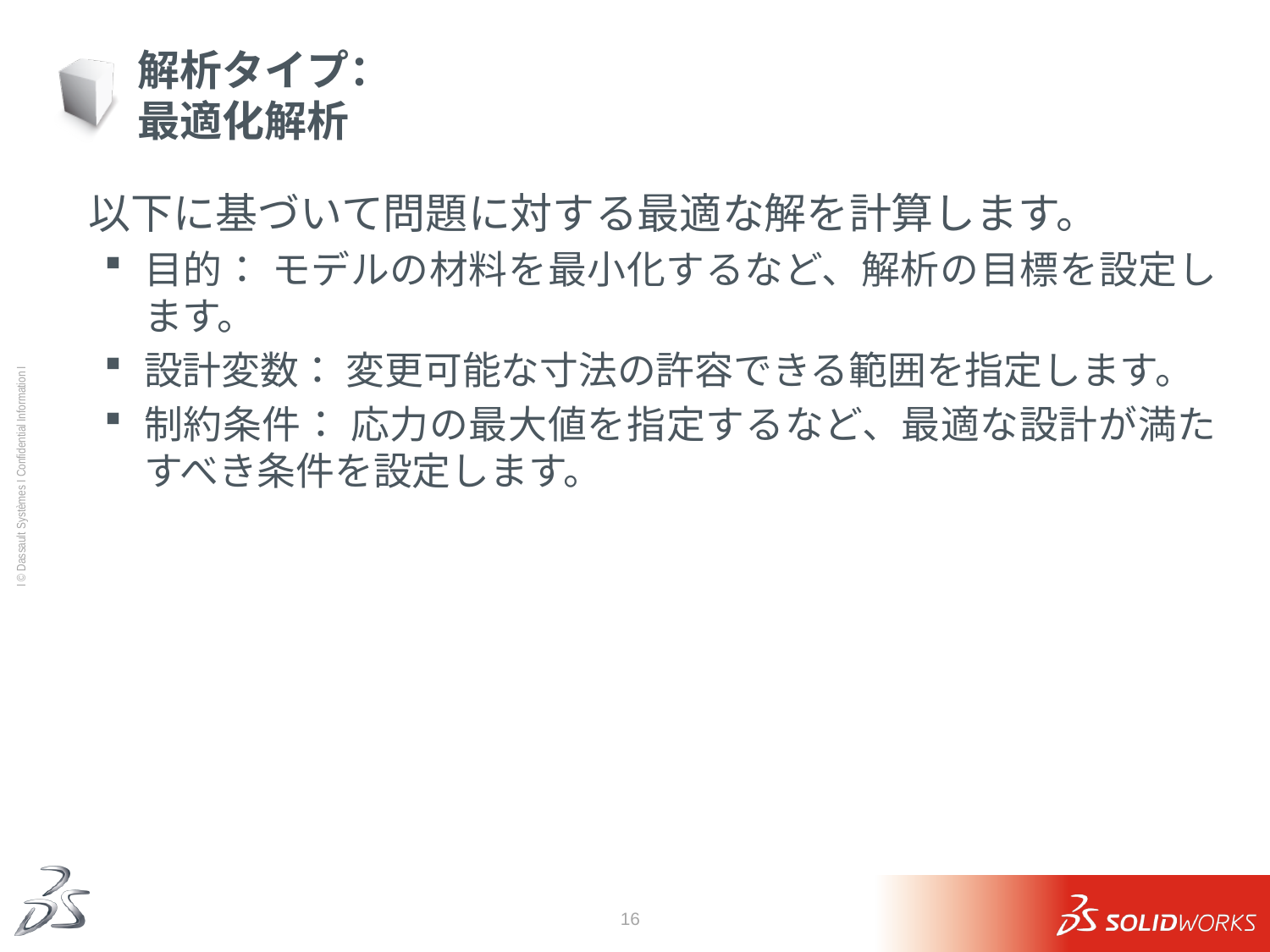

# 解析タイプ： 最適化解析
	以下に基づいて問題に対する最適な解を計算します。
目的： モデルの材料を最小化するなど、解析の目標を設定します。
設計変数： 変更可能な寸法の許容できる範囲を指定します。
制約条件： 応力の最大値を指定するなど、最適な設計が満たすべき条件を設定します。